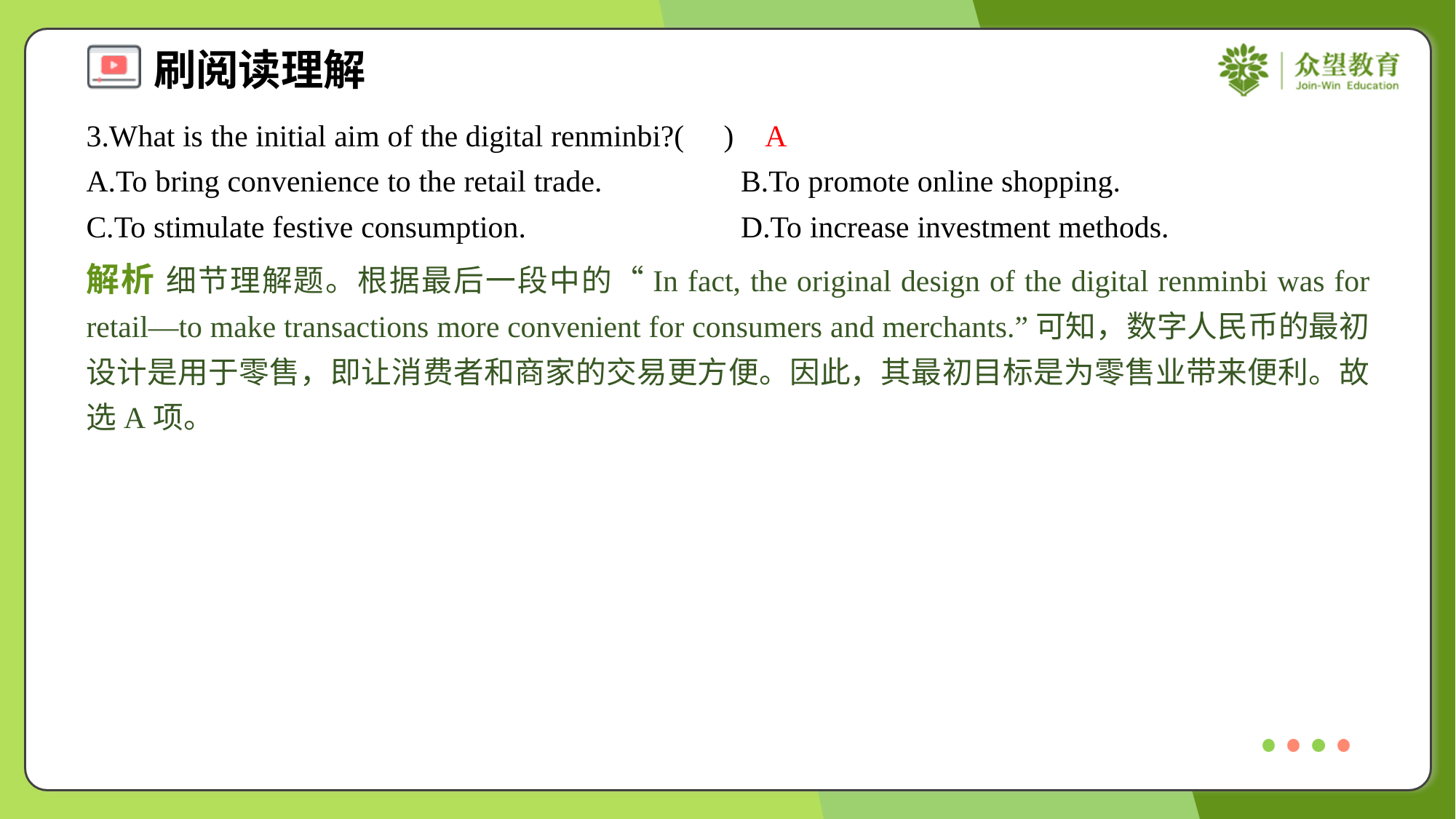

3.What is the initial aim of the digital renminbi?(     )
A
A.To bring convenience to the retail trade.	B.To promote online shopping.
C.To stimulate festive consumption.	D.To increase investment methods.
解析 细节理解题。根据最后一段中的“In fact, the original design of the digital renminbi was for retail—to make transactions more convenient for consumers and merchants.”可知，数字人民币的最初设计是用于零售，即让消费者和商家的交易更方便。因此，其最初目标是为零售业带来便利。故选A项。